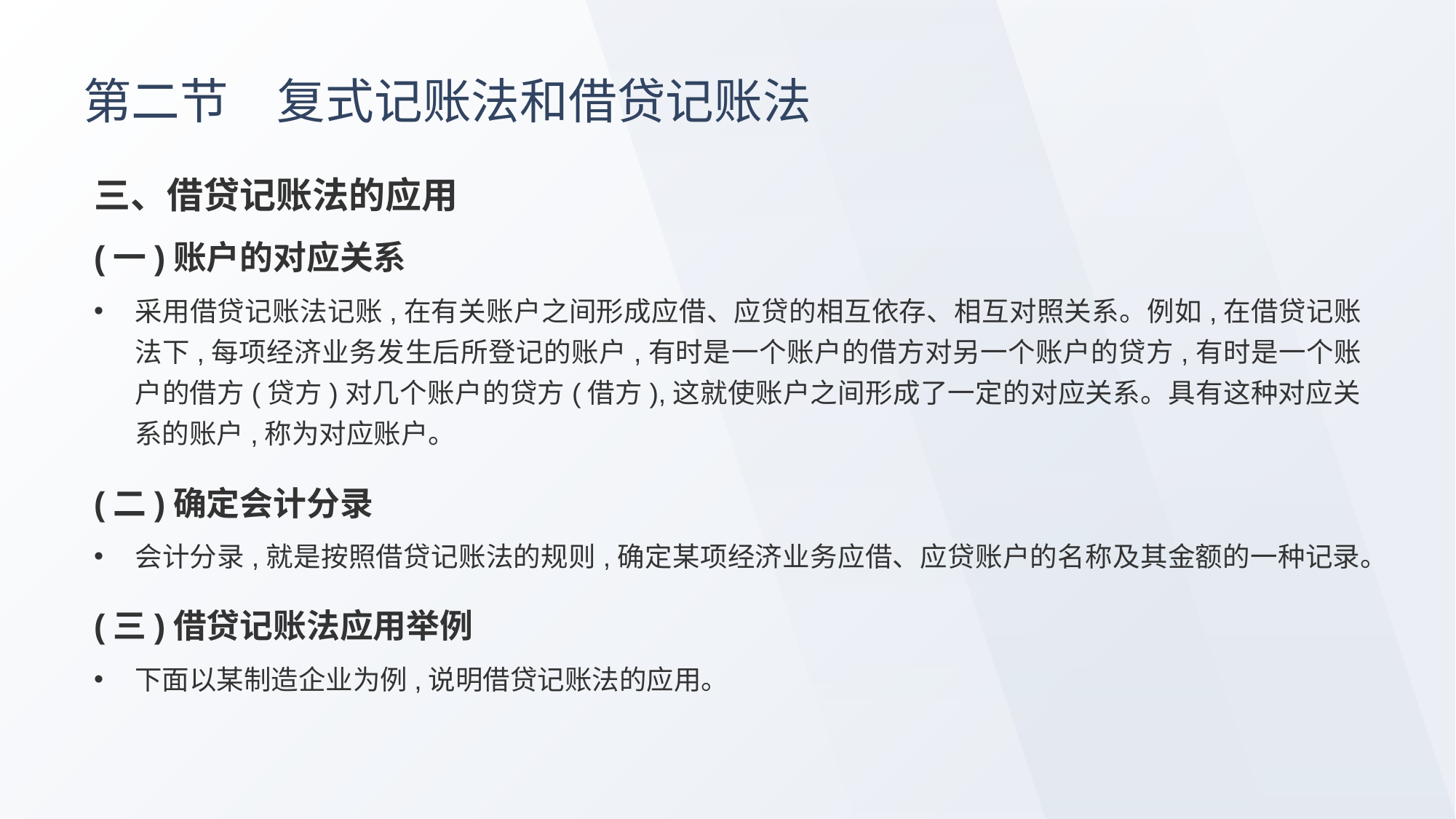

# 第二节　复式记账法和借贷记账法
三、借贷记账法的应用
(一)账户的对应关系
采用借贷记账法记账,在有关账户之间形成应借、应贷的相互依存、相互对照关系。例如,在借贷记账法下,每项经济业务发生后所登记的账户,有时是一个账户的借方对另一个账户的贷方,有时是一个账户的借方(贷方)对几个账户的贷方(借方),这就使账户之间形成了一定的对应关系。具有这种对应关系的账户,称为对应账户。
(二)确定会计分录
会计分录,就是按照借贷记账法的规则,确定某项经济业务应借、应贷账户的名称及其金额的一种记录。
(三)借贷记账法应用举例
下面以某制造企业为例,说明借贷记账法的应用。